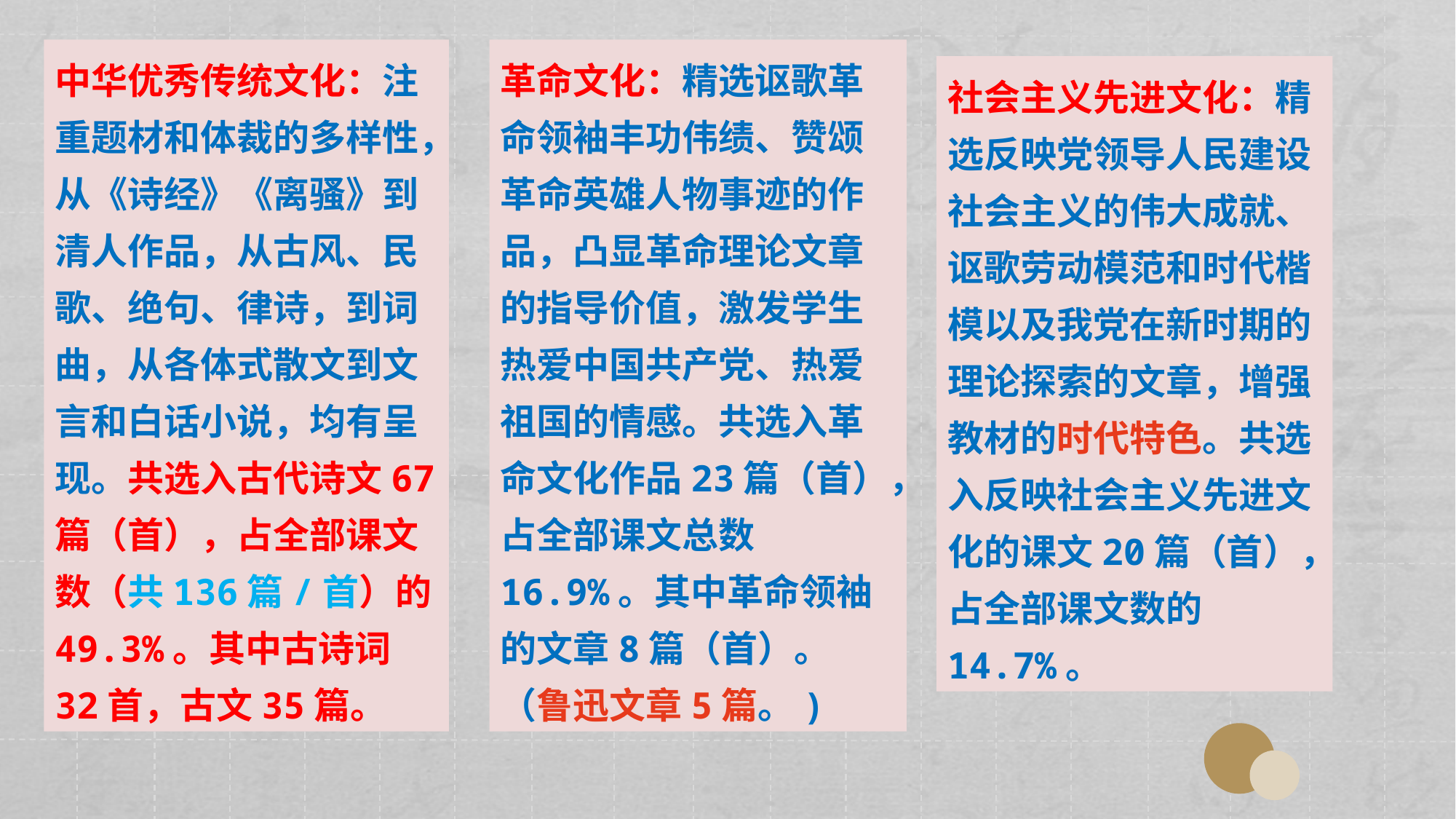

中华优秀传统文化：注重题材和体裁的多样性，从《诗经》《离骚》到清人作品，从古风、民歌、绝句、律诗，到词曲，从各体式散文到文言和白话小说，均有呈现。共选入古代诗文67篇（首），占全部课文数（共136篇/首）的49.3%。其中古诗词32首，古文35篇。
革命文化：精选讴歌革命领袖丰功伟绩、赞颂革命英雄人物事迹的作品，凸显革命理论文章的指导价值，激发学生热爱中国共产党、热爱祖国的情感。共选入革命文化作品23篇（首），占全部课文总数16.9%。其中革命领袖的文章8篇（首）。
（鲁迅文章5篇。)
社会主义先进文化：精选反映党领导人民建设社会主义的伟大成就、讴歌劳动模范和时代楷模以及我党在新时期的理论探索的文章，增强教材的时代特色。共选入反映社会主义先进文化的课文20篇（首），占全部课文数的14.7%。